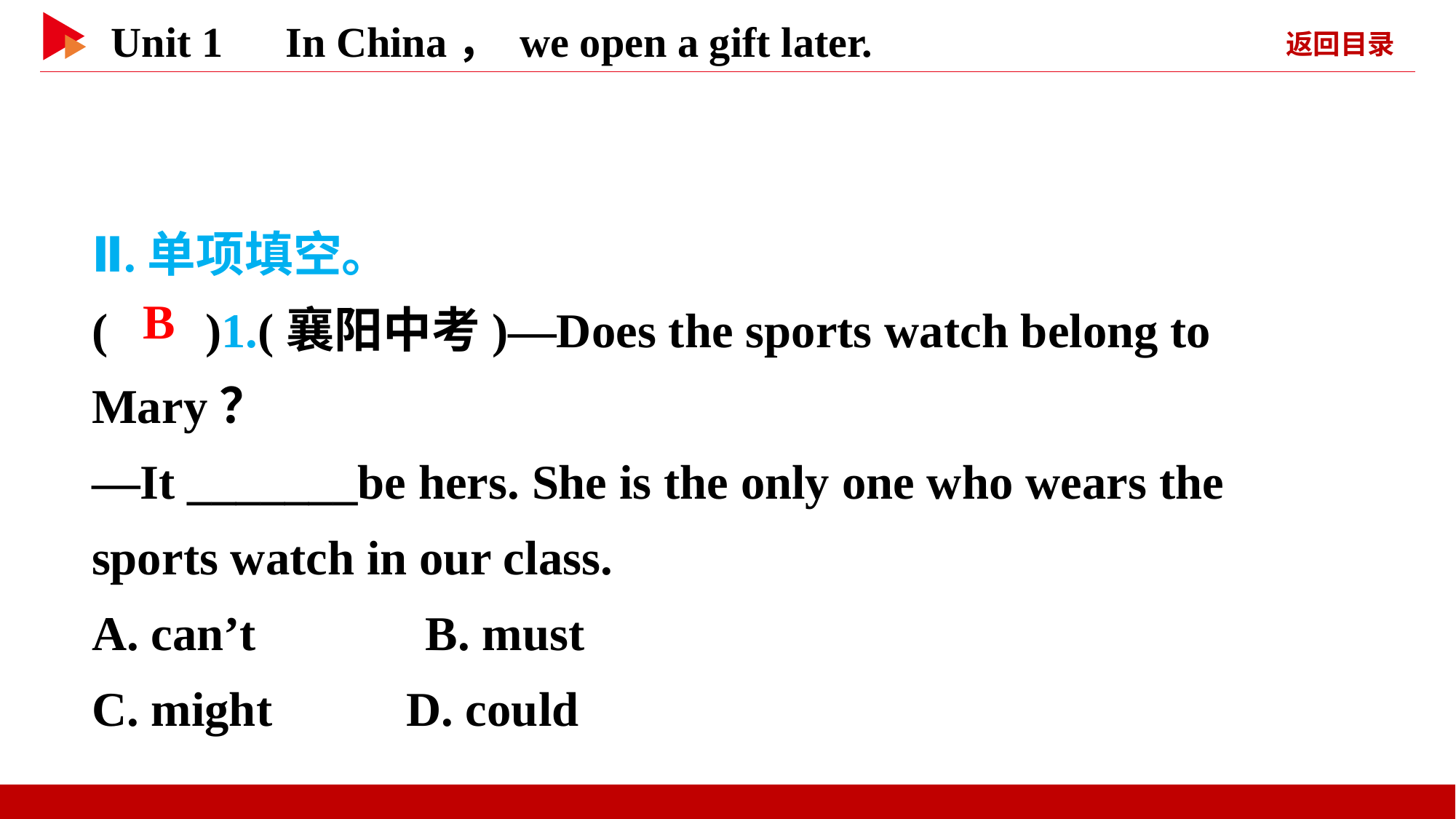

Ⅱ.单项填空。
(        )1.(襄阳中考)—Does the sports watch belong to Mary？
—It _______be hers. She is the only one who wears the sports watch in our class.
A. can’t　　　B. must
C. might           D. could
   B